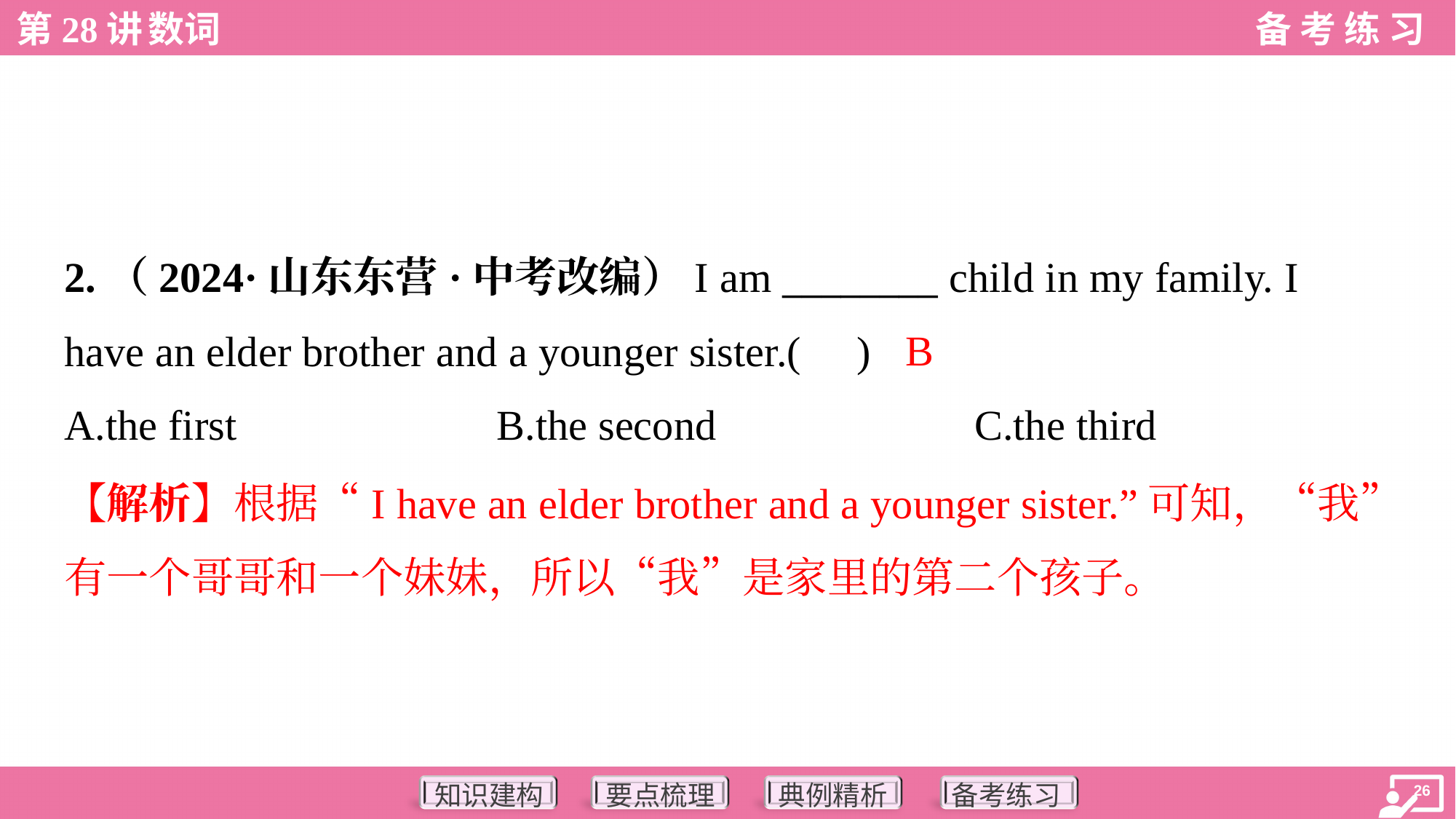

2.（2024·山东东营·中考改编）I am ________ child in my family. I
have an elder brother and a younger sister.(     )
B
A.the first	B.the second	C.the third
【解析】根据“I have an elder brother and a younger sister.”可知，“我”
有一个哥哥和一个妹妹，所以“我”是家里的第二个孩子。